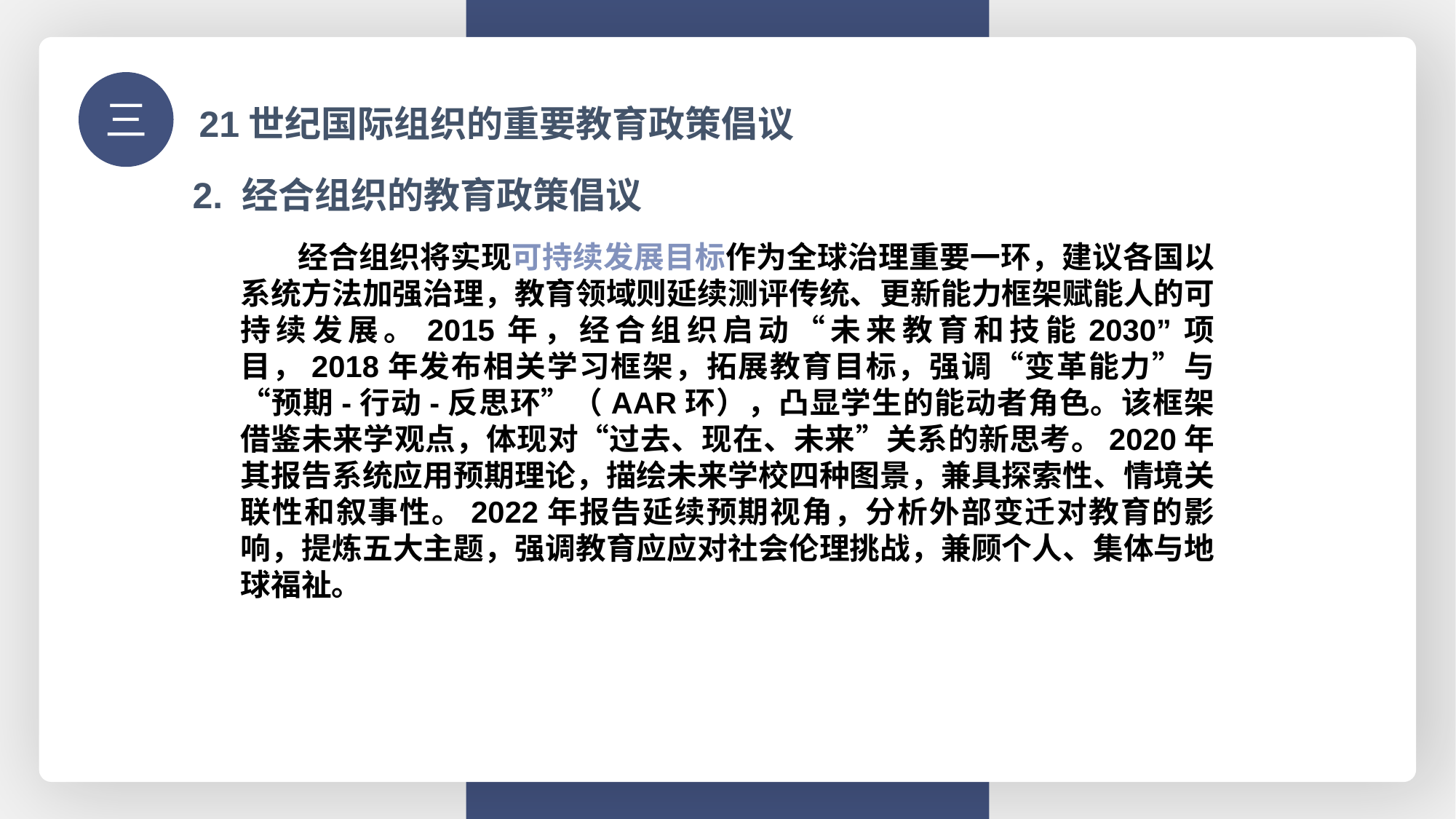

三
21世纪国际组织的重要教育政策倡议
2. 经合组织的教育政策倡议
       经合组织将实现可持续发展目标作为全球治理重要一环，建议各国以系统方法加强治理，教育领域则延续测评传统、更新能力框架赋能人的可持续发展。2015年，经合组织启动“未来教育和技能2030”项目，2018年发布相关学习框架，拓展教育目标，强调“变革能力”与“预期-行动-反思环”（AAR环），凸显学生的能动者角色。该框架借鉴未来学观点，体现对“过去、现在、未来”关系的新思考。2020年其报告系统应用预期理论，描绘未来学校四种图景，兼具探索性、情境关联性和叙事性。2022年报告延续预期视角，分析外部变迁对教育的影响，提炼五大主题，强调教育应应对社会伦理挑战，兼顾个人、集体与地球福祉。